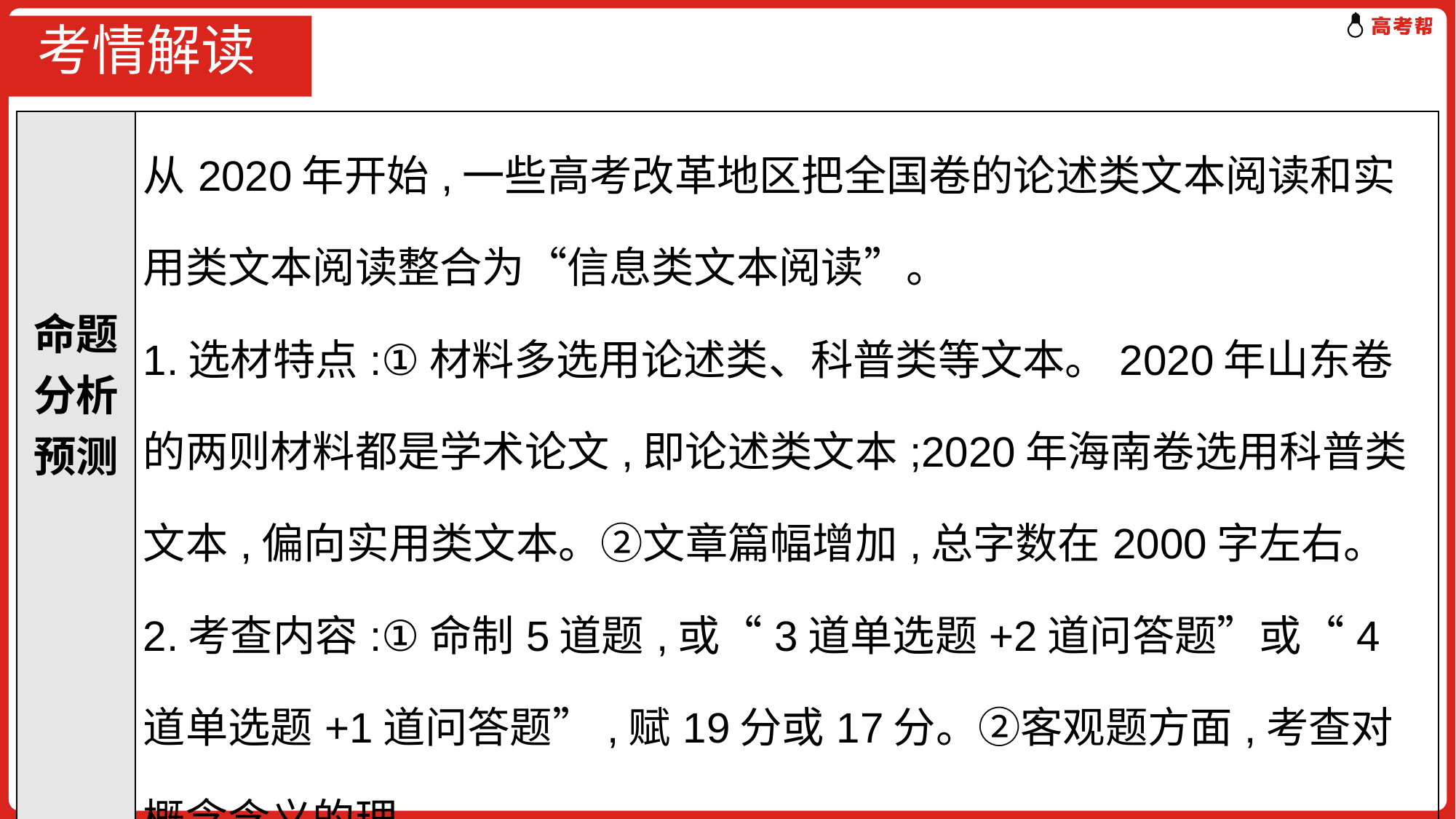

# 考情解读
| 命题分析预测 | 从2020年开始,一些高考改革地区把全国卷的论述类文本阅读和实用类文本阅读整合为“信息类文本阅读”。 1.选材特点:①材料多选用论述类、科普类等文本。2020年山东卷的两则材料都是学术论文,即论述类文本;2020年海南卷选用科普类文本,偏向实用类文本。②文章篇幅增加,总字数在2000字左右。 2.考查内容:①命制5道题,或“3道单选题+2道问答题”或“4道单选题+1道问答题”,赋19分或17分。②客观题方面,考查对概念含义的理 解、文中信息的筛选整合、作者观点态度的推断,以及分析论点、论据 |
| --- | --- |